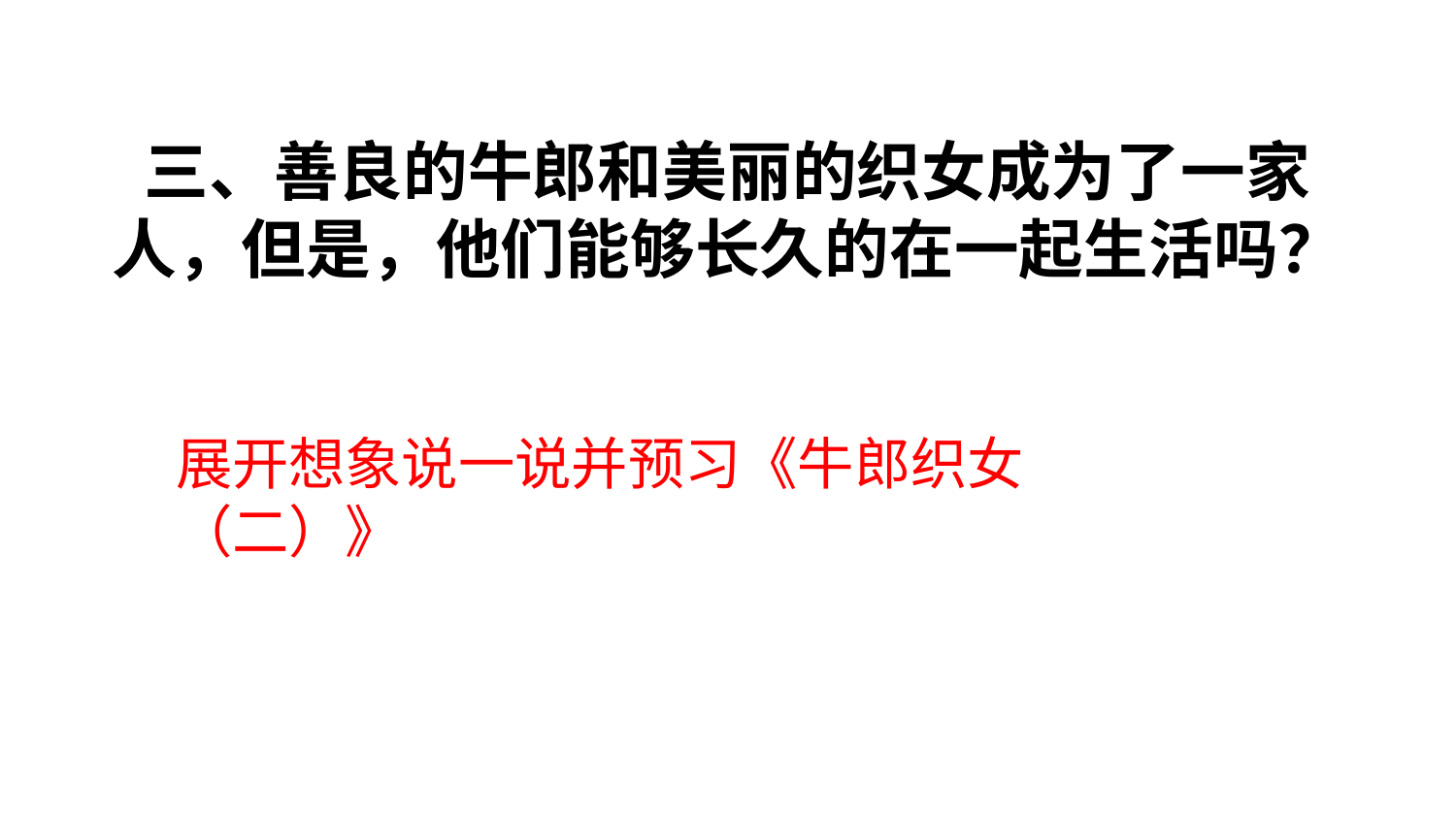

三、善良的牛郎和美丽的织女成为了一家人，但是，他们能够长久的在一起生活吗？
展开想象说一说并预习《牛郎织女（二）》